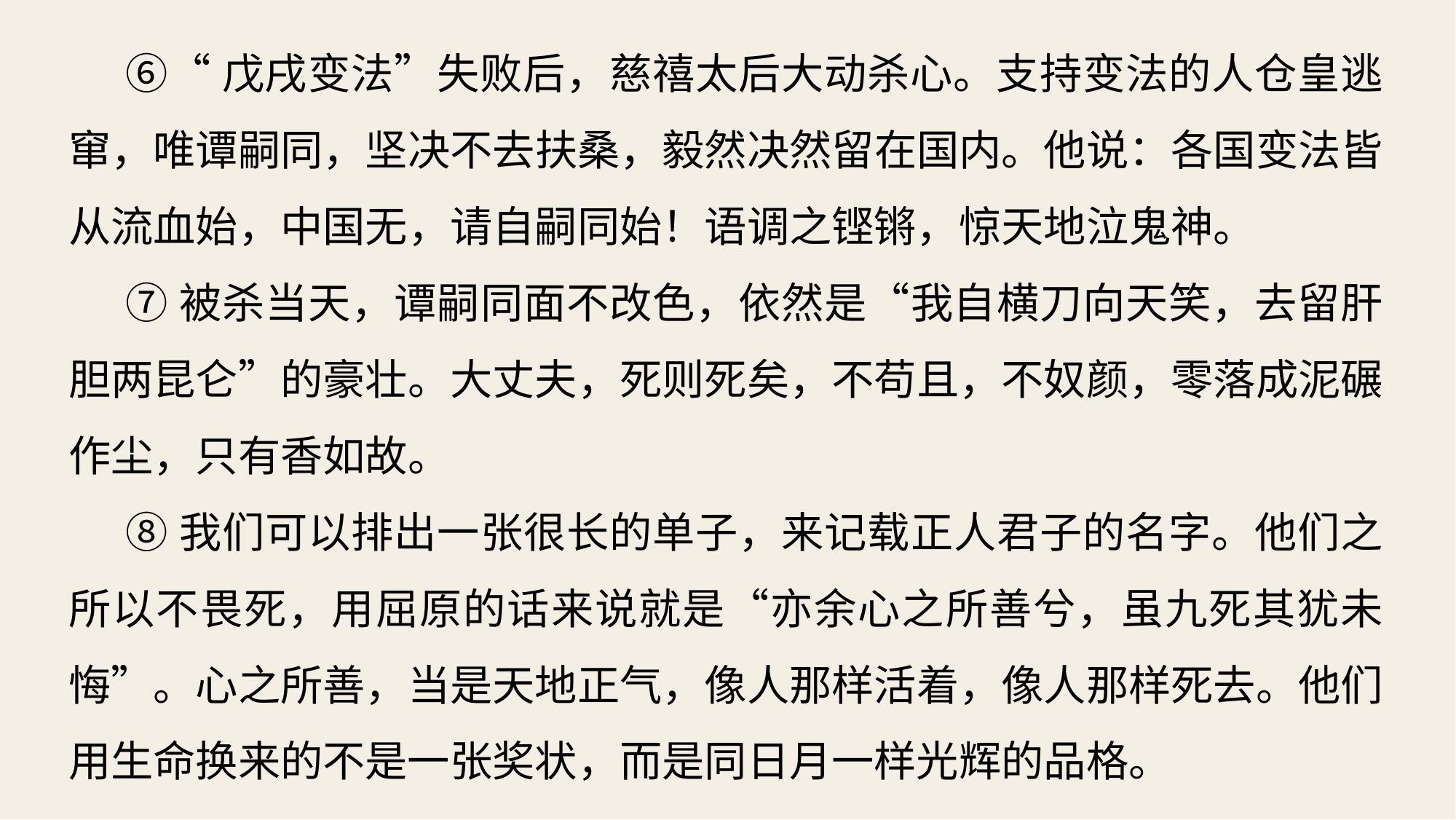

⑥“戊戌变法”失败后，慈禧太后大动杀心。支持变法的人仓皇逃窜，唯谭嗣同，坚决不去扶桑，毅然决然留在国内。他说：各国变法皆从流血始，中国无，请自嗣同始！语调之铿锵，惊天地泣鬼神。
  ⑦被杀当天，谭嗣同面不改色，依然是“我自横刀向天笑，去留肝胆两昆仑”的豪壮。大丈夫，死则死矣，不苟且，不奴颜，零落成泥碾作尘，只有香如故。
  ⑧我们可以排出一张很长的单子，来记载正人君子的名字。他们之所以不畏死，用屈原的话来说就是“亦余心之所善兮，虽九死其犹未悔”。心之所善，当是天地正气，像人那样活着，像人那样死去。他们用生命换来的不是一张奖状，而是同日月一样光辉的品格。